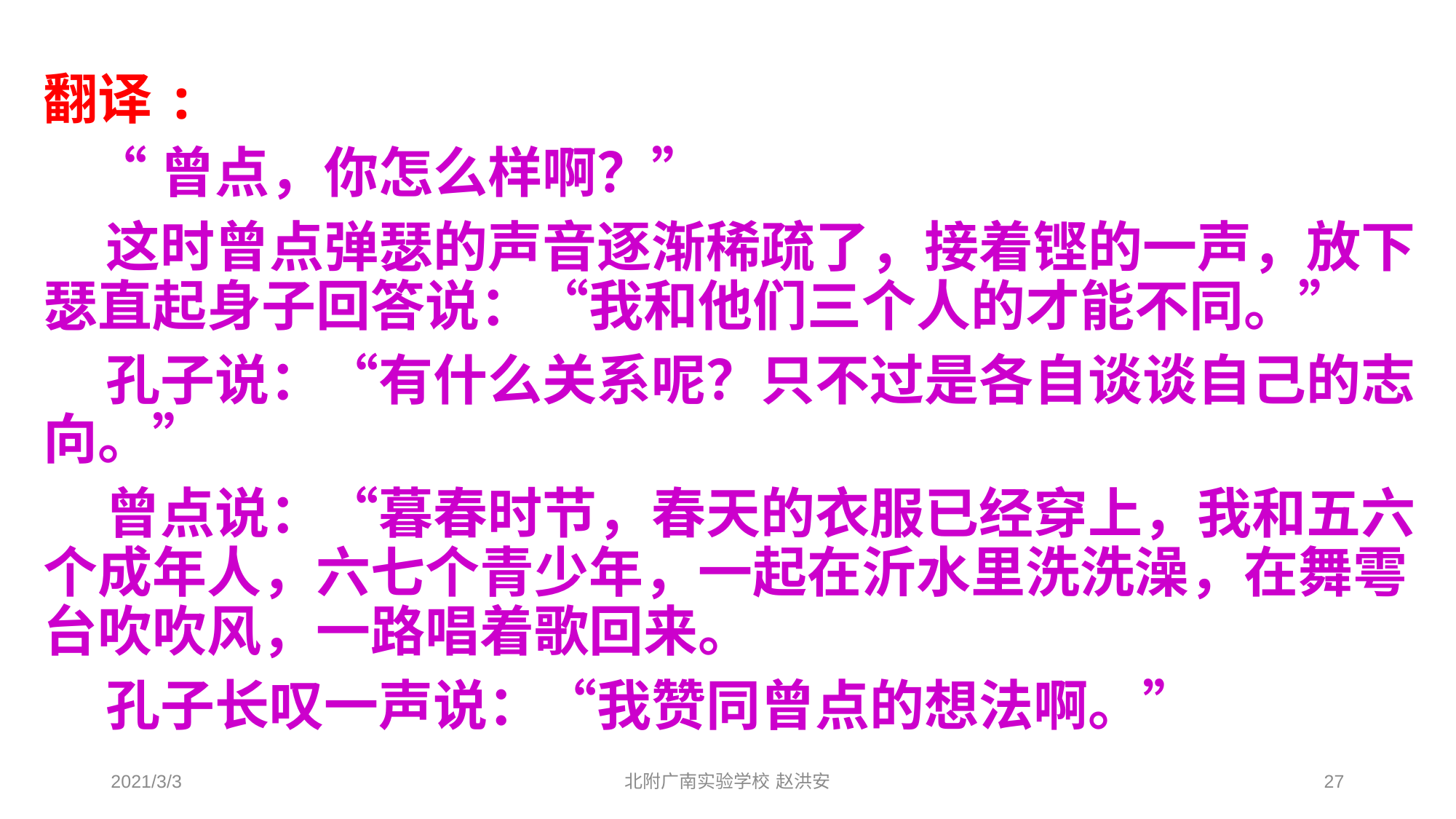

翻译:
    “曾点，你怎么样啊？”
    这时曾点弹瑟的声音逐渐稀疏了，接着铿的一声，放下瑟直起身子回答说：“我和他们三个人的才能不同。”
    孔子说：“有什么关系呢？只不过是各自谈谈自己的志向。”
    曾点说：“暮春时节，春天的衣服已经穿上，我和五六个成年人，六七个青少年，一起在沂水里洗洗澡，在舞雩台吹吹风，一路唱着歌回来。
    孔子长叹一声说：“我赞同曾点的想法啊。”
2021/3/3
北附广南实验学校 赵洪安
27